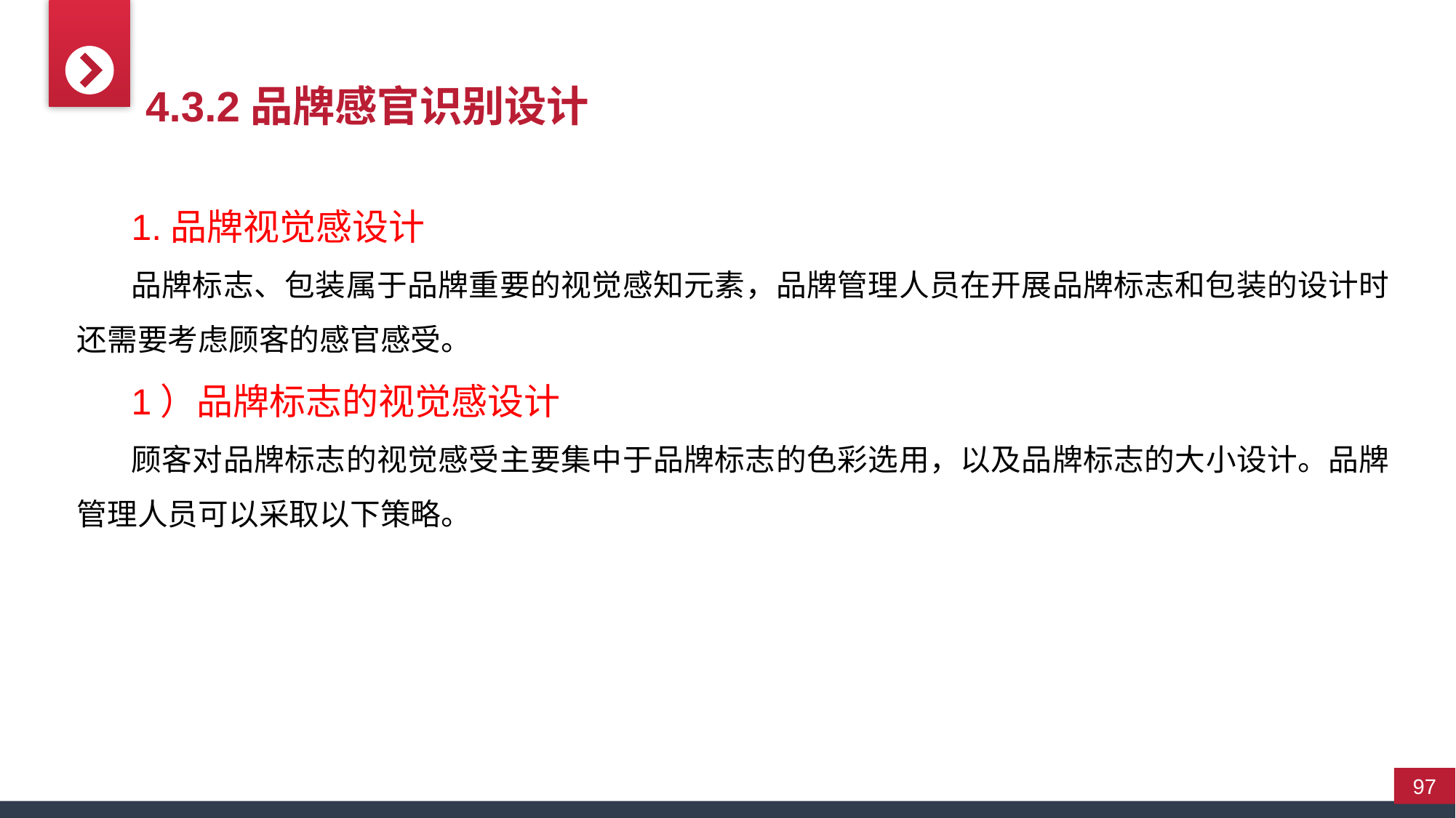

4.3.2品牌感官识别设计
1.品牌视觉感设计
品牌标志、包装属于品牌重要的视觉感知元素，品牌管理人员在开展品牌标志和包装的设计时还需要考虑顾客的感官感受。
1）品牌标志的视觉感设计
顾客对品牌标志的视觉感受主要集中于品牌标志的色彩选用，以及品牌标志的大小设计。品牌管理人员可以采取以下策略。